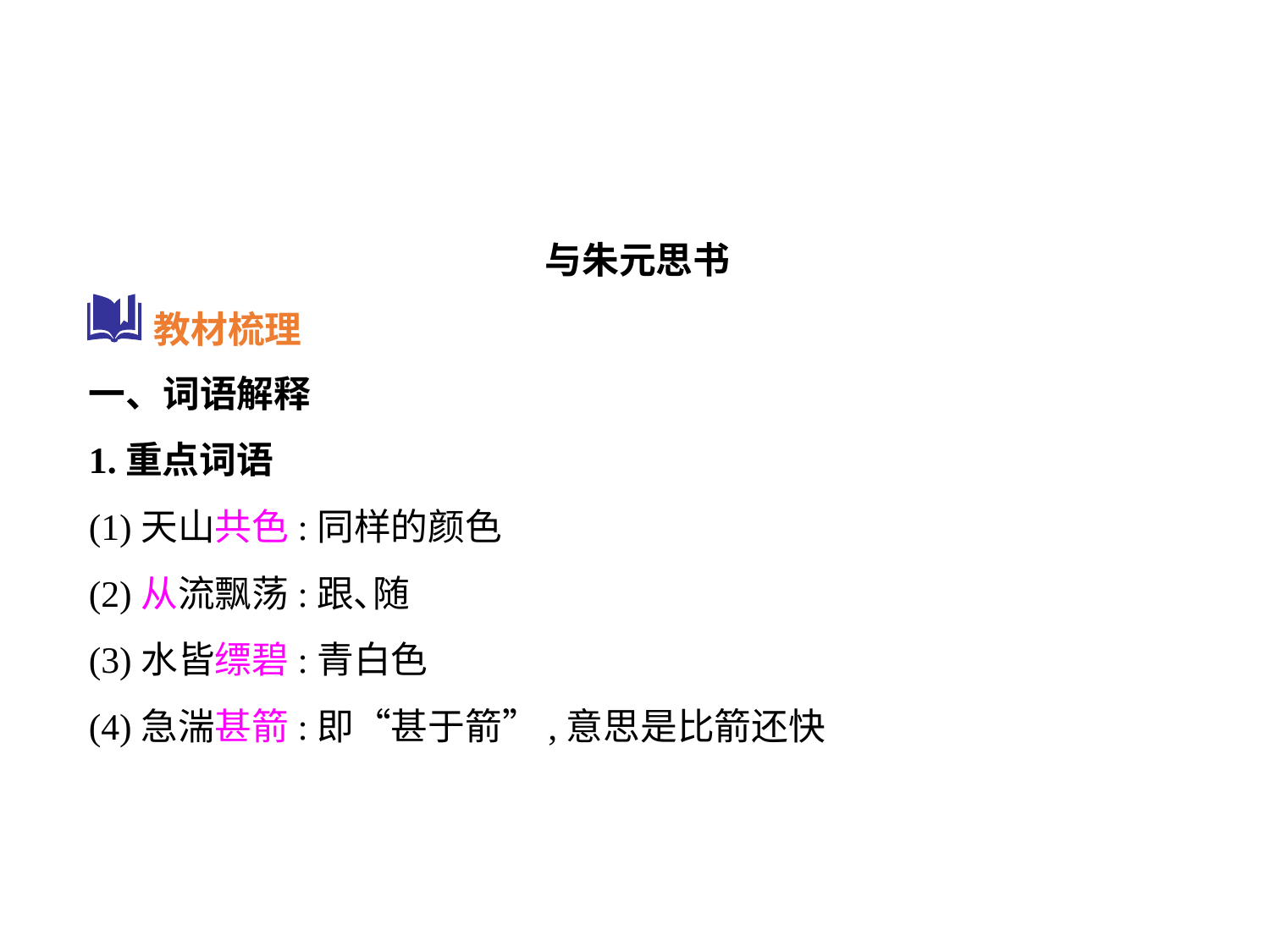

与朱元思书

一、词语解释
1.重点词语
(1)天山共色:同样的颜色
(2)从流飘荡:跟､随
(3)水皆缥碧:青白色
(4)急湍甚箭:即“甚于箭”,意思是比箭还快
教材梳理